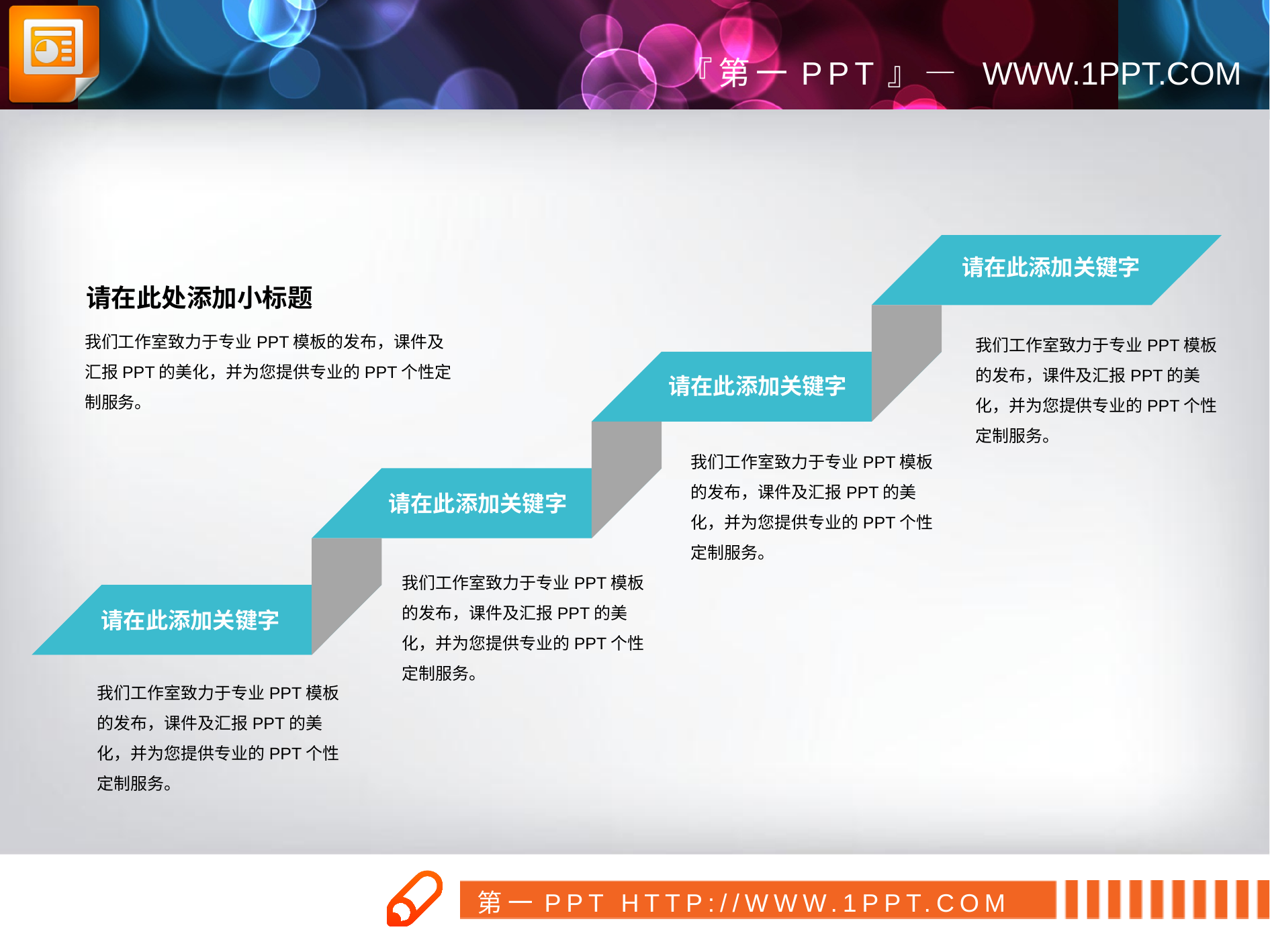

请在此添加关键字

请在此处添加小标题
我们工作室致力于专业PPT模板的发布，课件及汇报PPT的美化，并为您提供专业的PPT个性定制服务。
我们工作室致力于专业PPT模板的发布，课件及汇报PPT的美化，并为您提供专业的PPT个性定制服务。

请在此添加关键字

我们工作室致力于专业PPT模板的发布，课件及汇报PPT的美化，并为您提供专业的PPT个性定制服务。

请在此添加关键字

我们工作室致力于专业PPT模板的发布，课件及汇报PPT的美化，并为您提供专业的PPT个性定制服务。

请在此添加关键字
我们工作室致力于专业PPT模板的发布，课件及汇报PPT的美化，并为您提供专业的PPT个性定制服务。